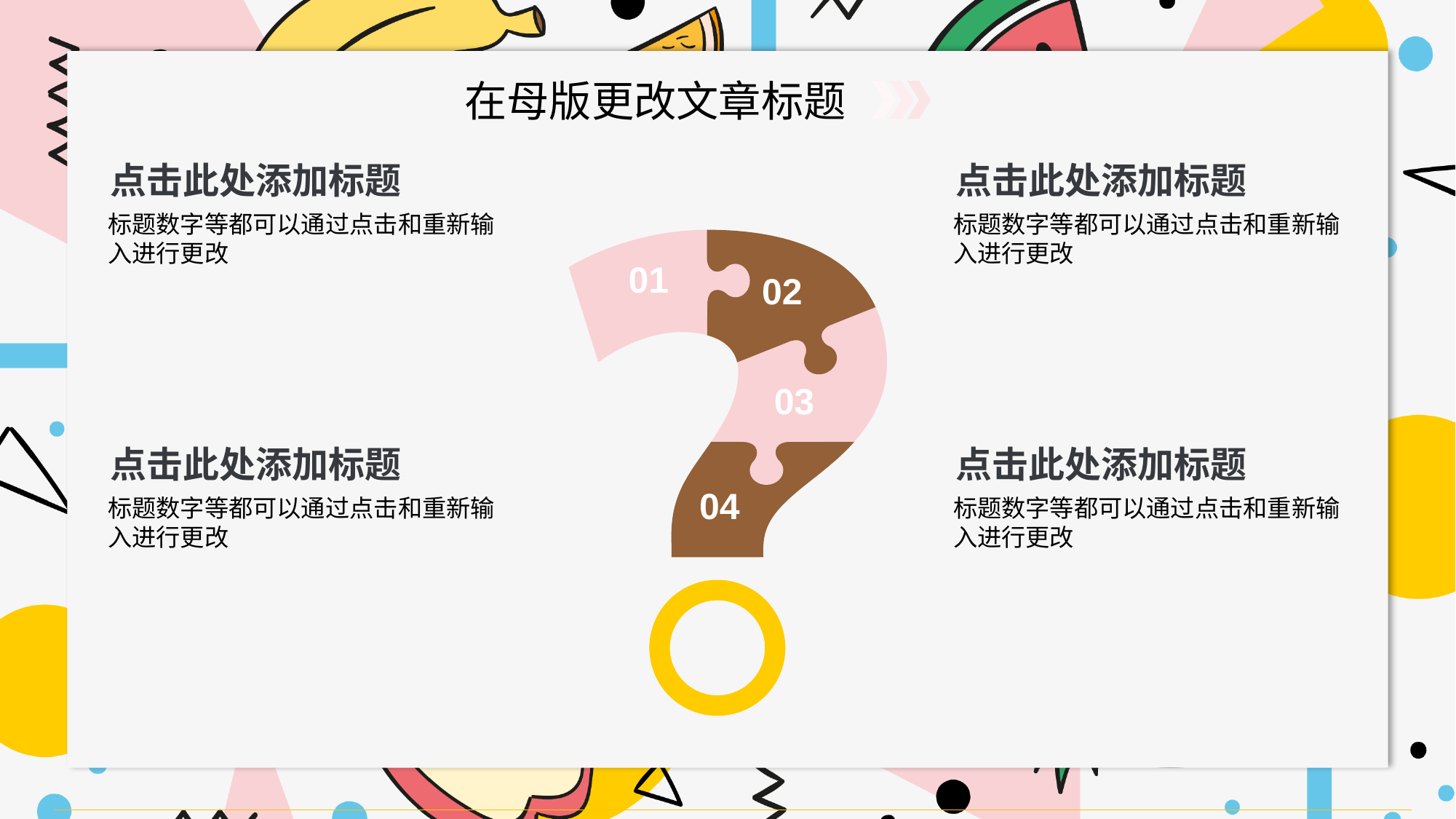

点击此处添加标题
点击此处添加标题
标题数字等都可以通过点击和重新输入进行更改
标题数字等都可以通过点击和重新输入进行更改

01
02
03
点击此处添加标题
点击此处添加标题
04
标题数字等都可以通过点击和重新输入进行更改
标题数字等都可以通过点击和重新输入进行更改